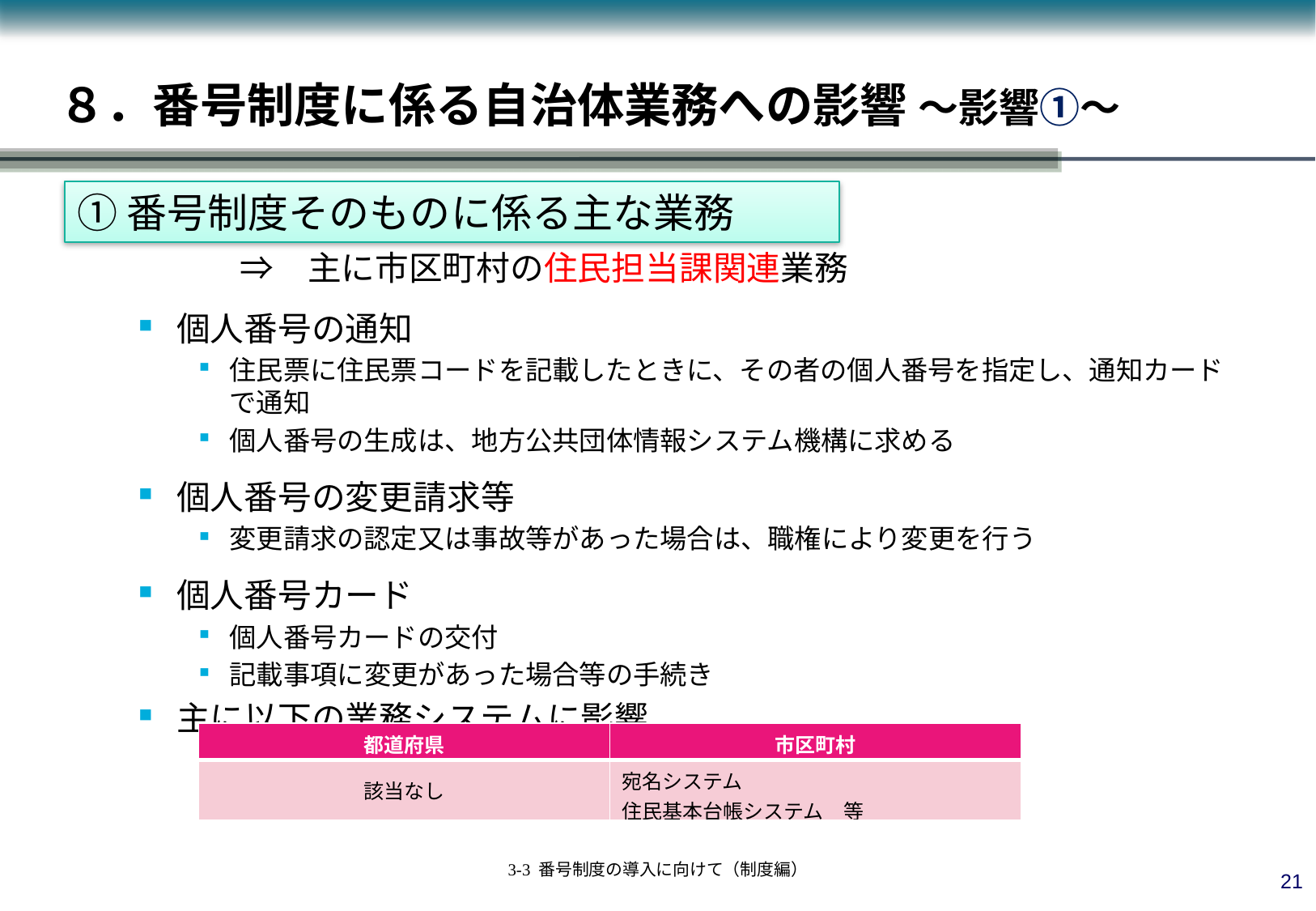

# ８．番号制度に係る自治体業務への影響 ～影響①～
①番号制度そのものに係る主な業務
①番号制度そのものに係る主な業務
　　　⇒　主に市区町村の住民担当課関連業務
個人番号の通知
住民票に住民票コードを記載したときに、その者の個人番号を指定し、通知カードで通知
個人番号の生成は、地方公共団体情報システム機構に求める
個人番号の変更請求等
変更請求の認定又は事故等があった場合は、職権により変更を行う
個人番号カード
個人番号カードの交付
記載事項に変更があった場合等の手続き
主に以下の業務システムに影響
| 都道府県 | 市区町村 |
| --- | --- |
| 該当なし | 宛名システム 住民基本台帳システム　等 |
21
3-3 番号制度の導入に向けて（制度編）